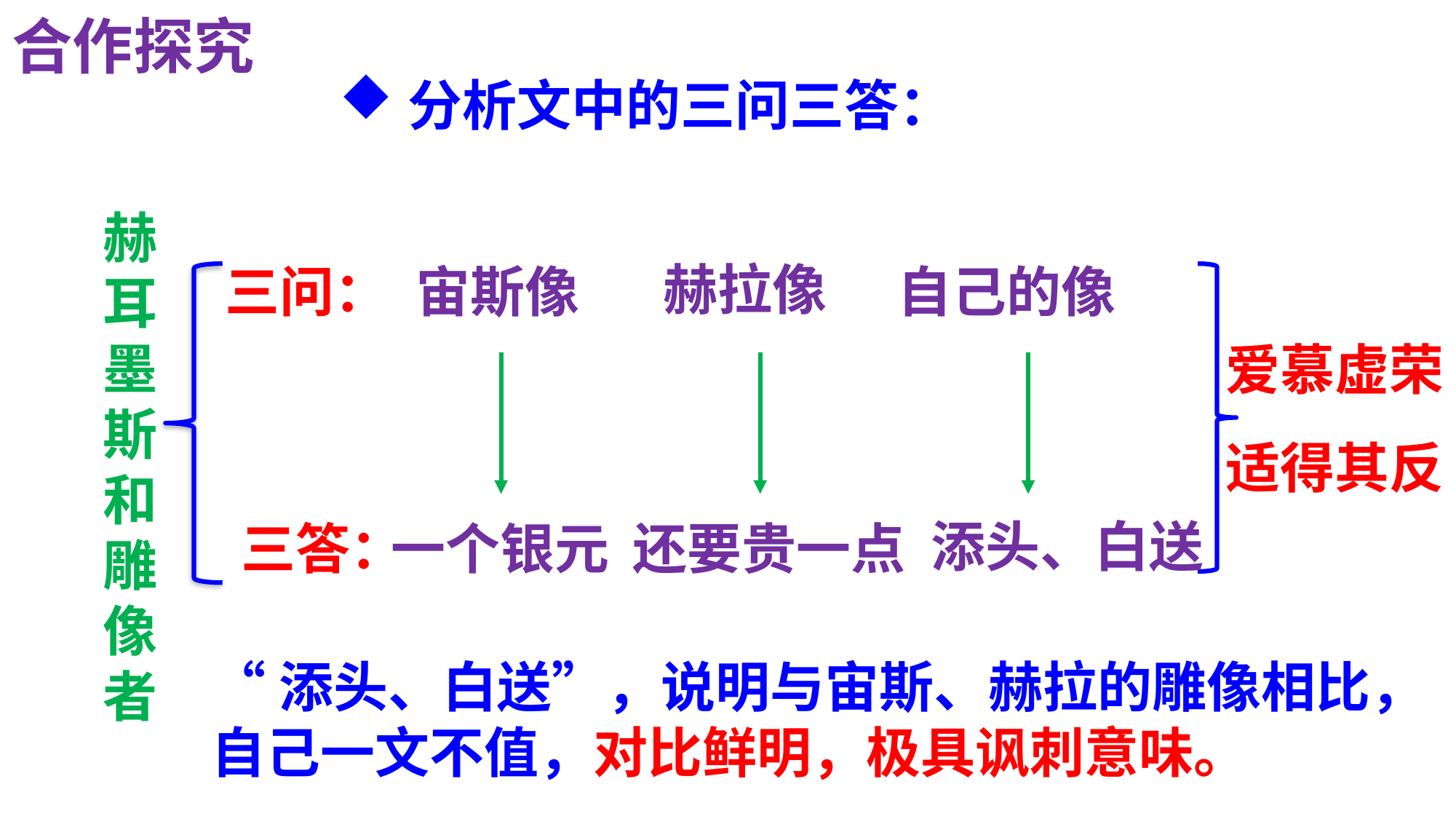

合作探究
分析文中的三问三答：
赫耳墨斯和雕像者
 赫拉像
三问：
 宙斯像
 自己的像

爱慕虚荣
适得其反
添头、白送
三答：
一个银元
还要贵一点
“添头、白送”，说明与宙斯、赫拉的雕像相比，自己一文不值，对比鲜明，极具讽刺意味。